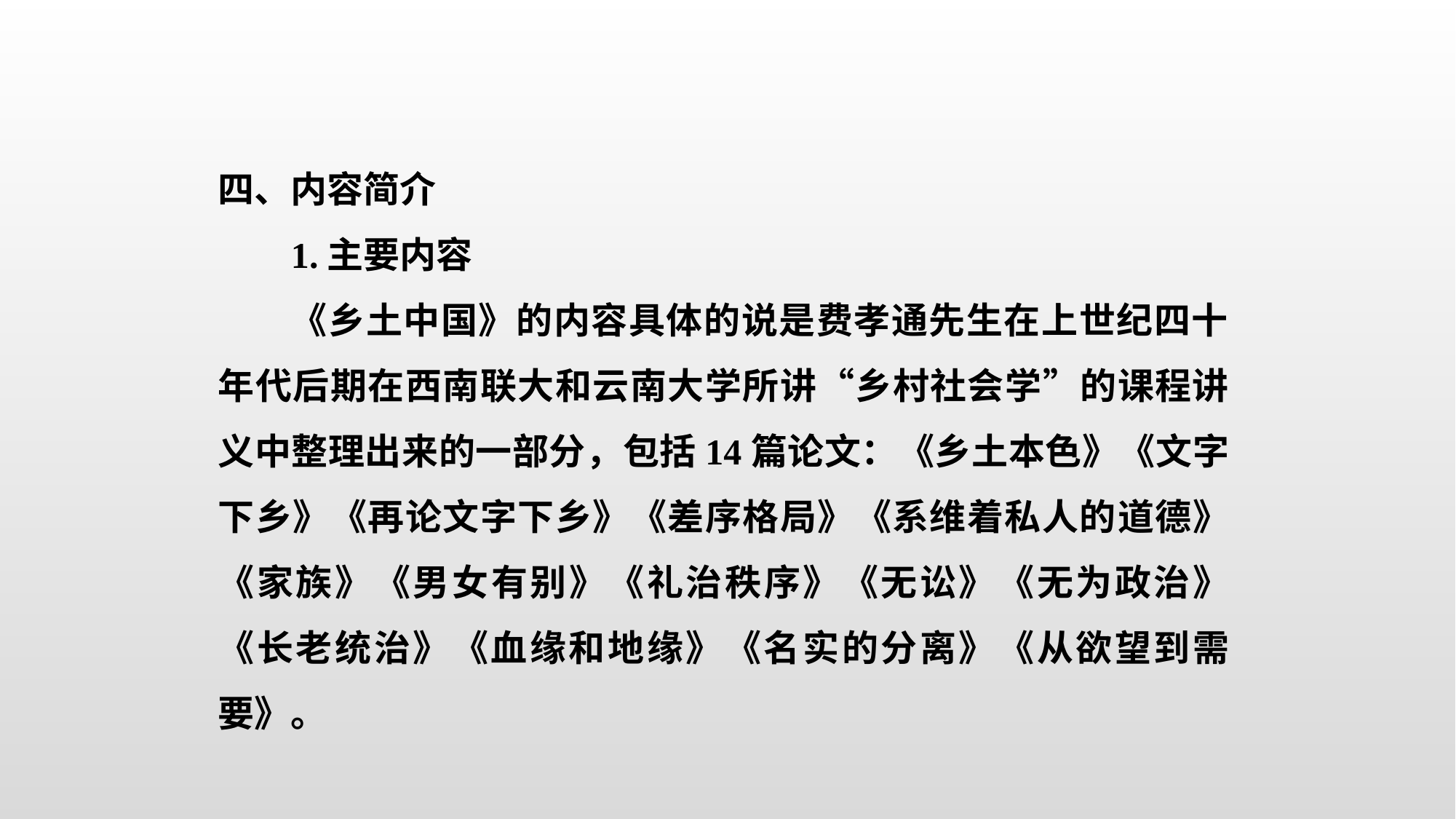

四、内容简介
1.主要内容
《乡土中国》的内容具体的说是费孝通先生在上世纪四十年代后期在西南联大和云南大学所讲“乡村社会学”的课程讲义中整理出来的一部分，包括14篇论文：《乡土本色》《文字下乡》《再论文字下乡》《差序格局》《系维着私人的道德》《家族》《男女有别》《礼治秩序》《无讼》《无为政治》《长老统治》《血缘和地缘》《名实的分离》《从欲望到需要》。